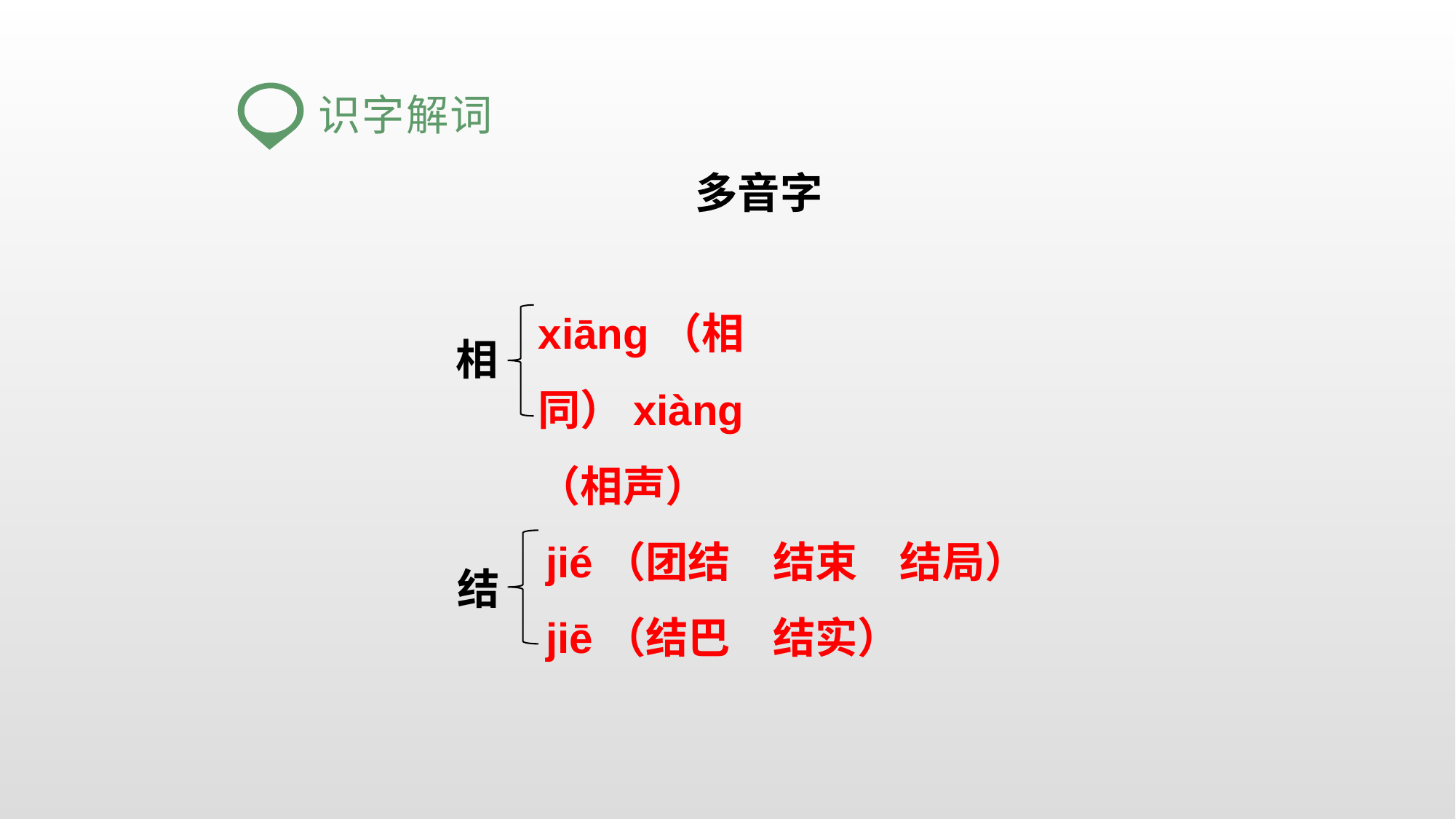

识字解词

多音字
xiānɡ（相同）xiànɡ（相声）

相
jié（团结　结束　结局）
jiē（结巴　结实）

结